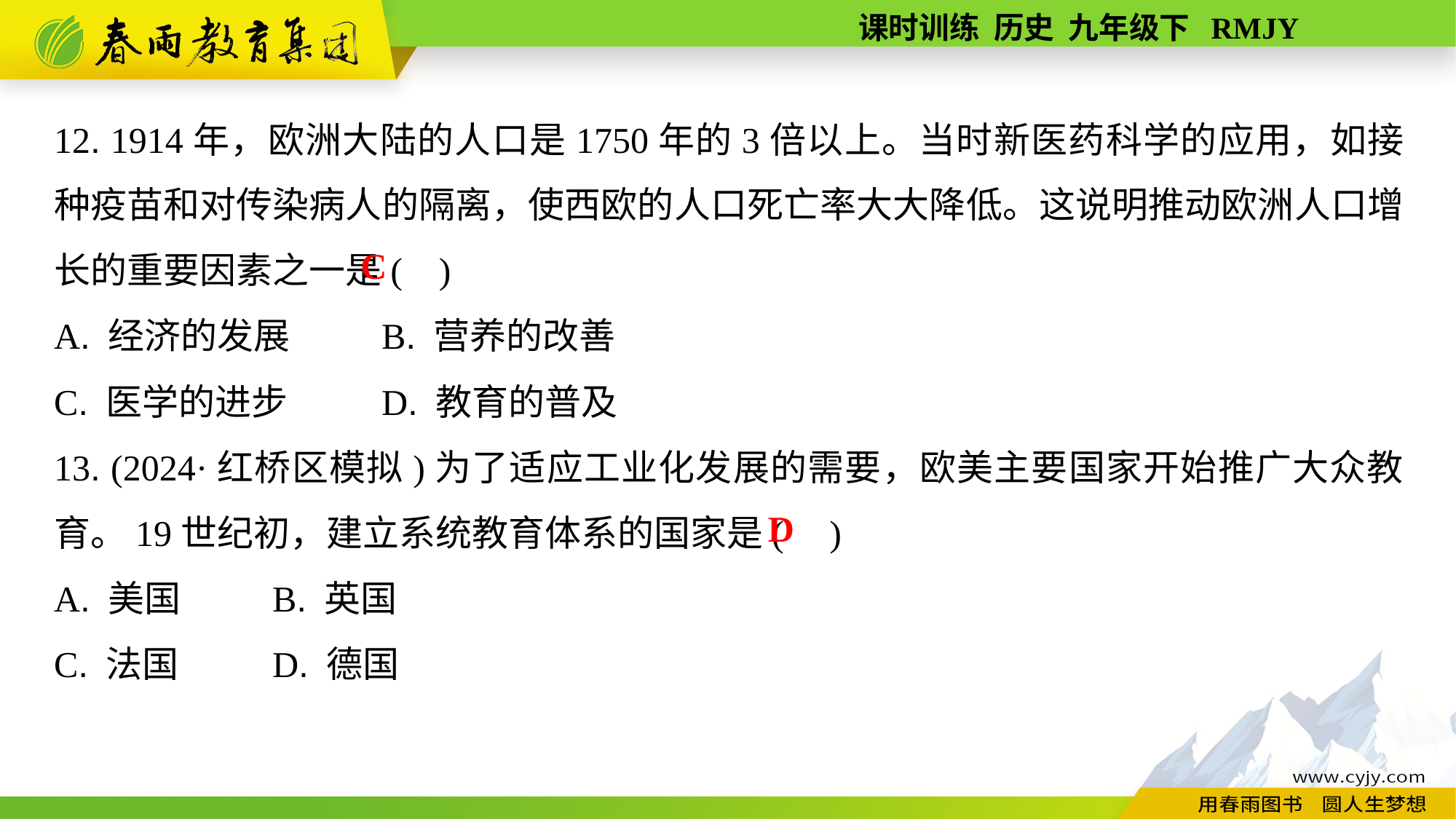

12. 1914年，欧洲大陆的人口是1750年的3倍以上。当时新医药科学的应用，如接种疫苗和对传染病人的隔离，使西欧的人口死亡率大大降低。这说明推动欧洲人口增长的重要因素之一是(    )
A. 经济的发展	B. 营养的改善
C. 医学的进步	D. 教育的普及
13. (2024·红桥区模拟)为了适应工业化发展的需要，欧美主要国家开始推广大众教育。19世纪初，建立系统教育体系的国家是(     )
A. 美国	B. 英国
C. 法国	D. 德国
C
D